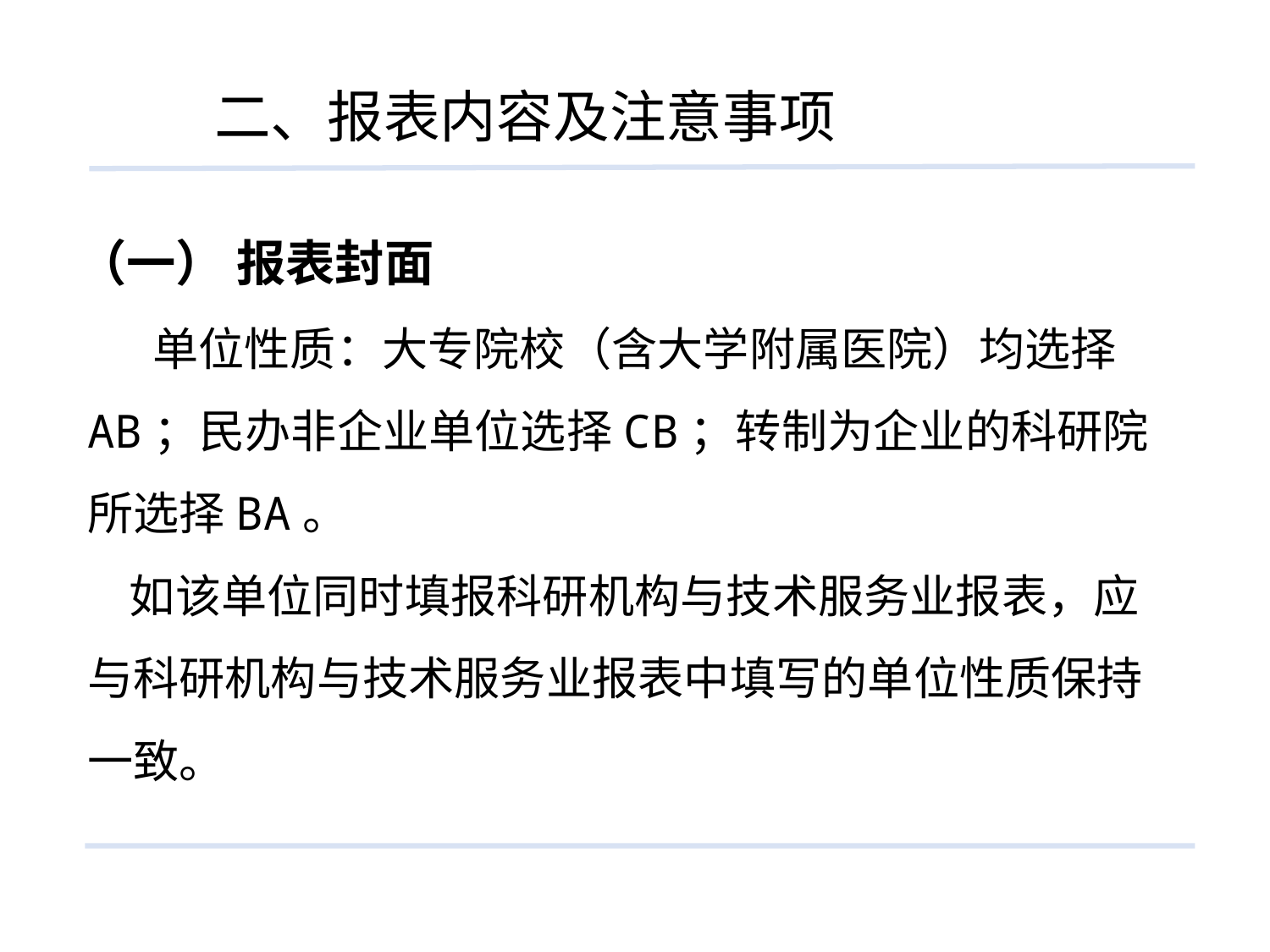

二、报表内容及注意事项

（一） 报表封面

        单位性质：大专院校（含大学附属医院）均选择AB；民办非企业单位选择CB；转制为企业的科研院所选择BA。
   如该单位同时填报科研机构与技术服务业报表，应与科研机构与技术服务业报表中填写的单位性质保持一致。